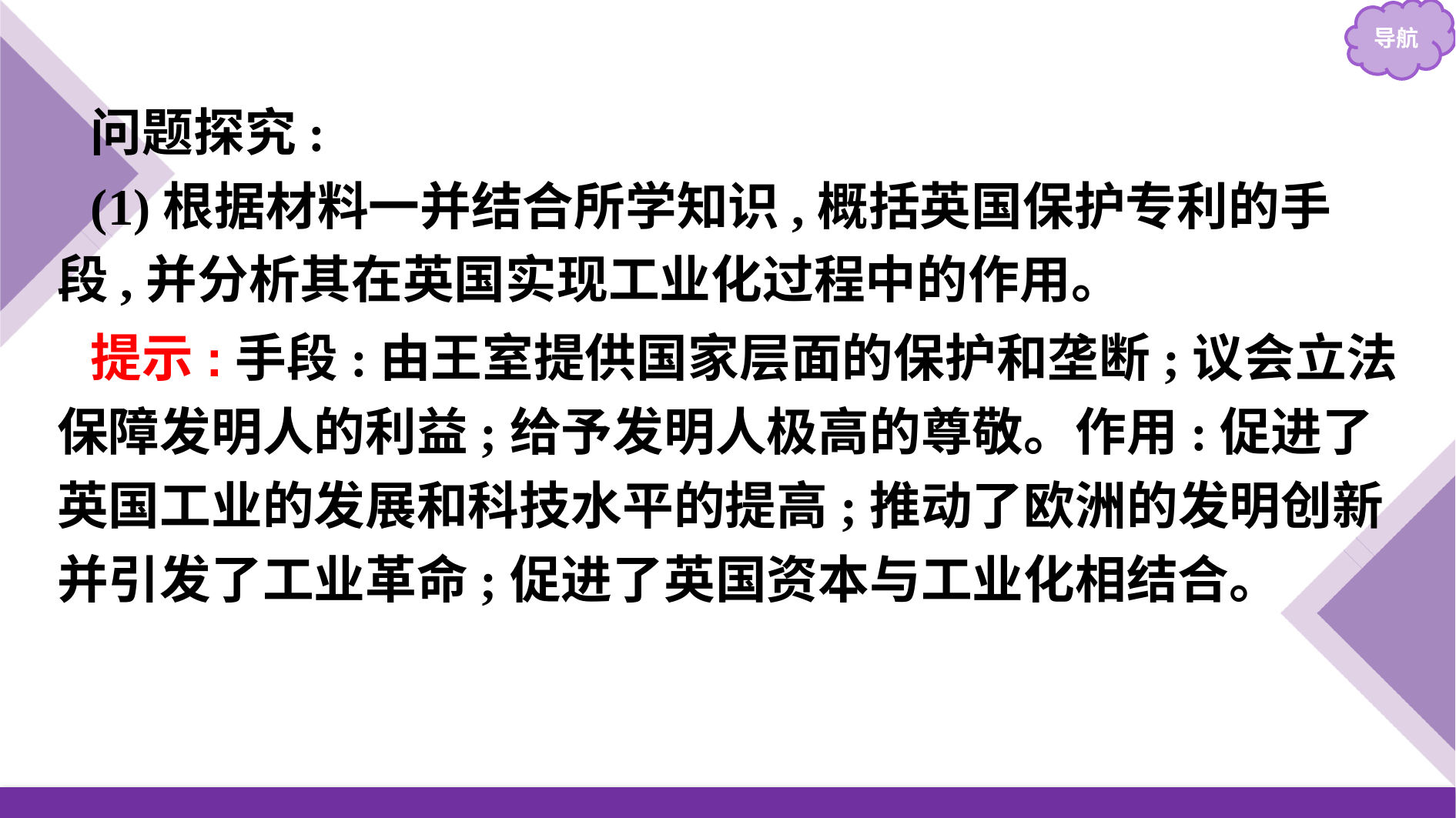

问题探究:
(1)根据材料一并结合所学知识,概括英国保护专利的手段,并分析其在英国实现工业化过程中的作用。
提示:手段:由王室提供国家层面的保护和垄断;议会立法保障发明人的利益;给予发明人极高的尊敬。作用:促进了英国工业的发展和科技水平的提高;推动了欧洲的发明创新并引发了工业革命;促进了英国资本与工业化相结合。